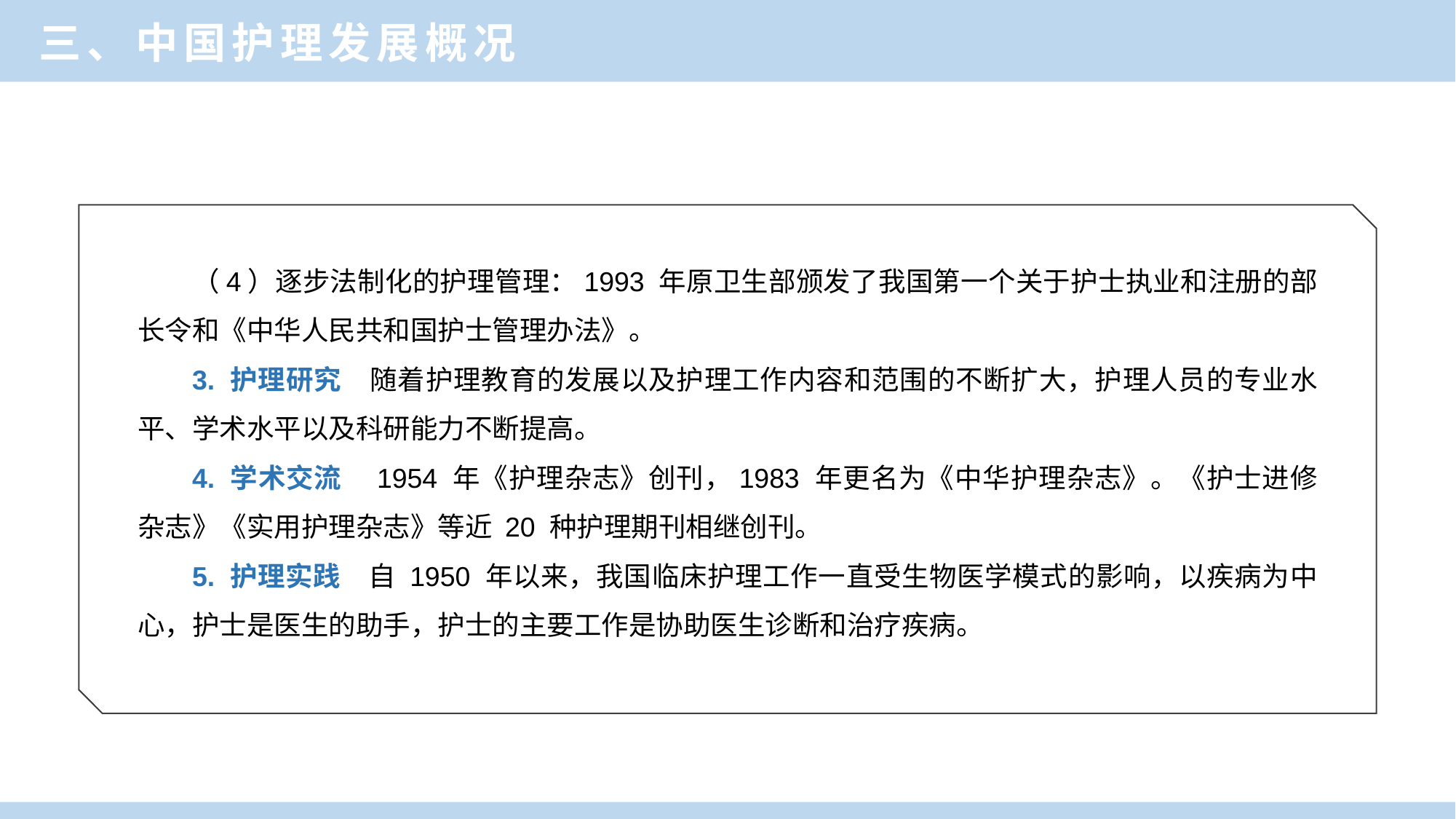

三、中国护理发展概况

（4）逐步法制化的护理管理：1993 年原卫生部颁发了我国第一个关于护士执业和注册的部长令和《中华人民共和国护士管理办法》。
3. 护理研究　随着护理教育的发展以及护理工作内容和范围的不断扩大，护理人员的专业水平、学术水平以及科研能力不断提高。
4. 学术交流　1954 年《护理杂志》创刊，1983 年更名为《中华护理杂志》。《护士进修杂志》《实用护理杂志》等近 20 种护理期刊相继创刊。
5. 护理实践　自 1950 年以来，我国临床护理工作一直受生物医学模式的影响，以疾病为中心，护士是医生的助手，护士的主要工作是协助医生诊断和治疗疾病。